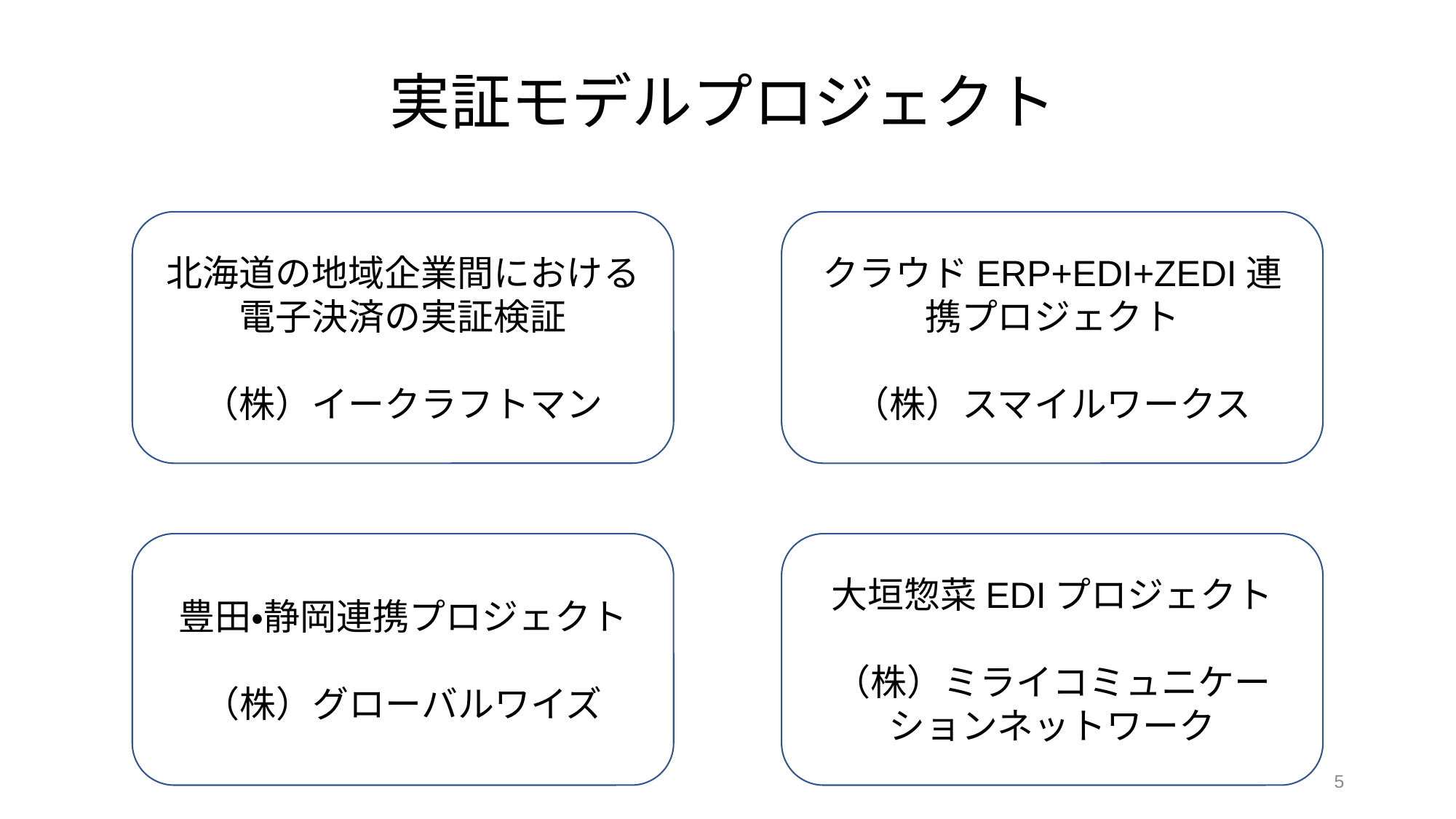

実証モデルプロジェクト
北海道の地域企業間における電子決済の実証検証

（株）イークラフトマン
クラウドERP+EDI+ZEDI連携プロジェクト

（株）スマイルワークス
豊田・静岡連携プロジェクト

（株）グローバルワイズ
大垣惣菜EDIプロジェクト

（株）ミライコミュニケーションネットワーク
5